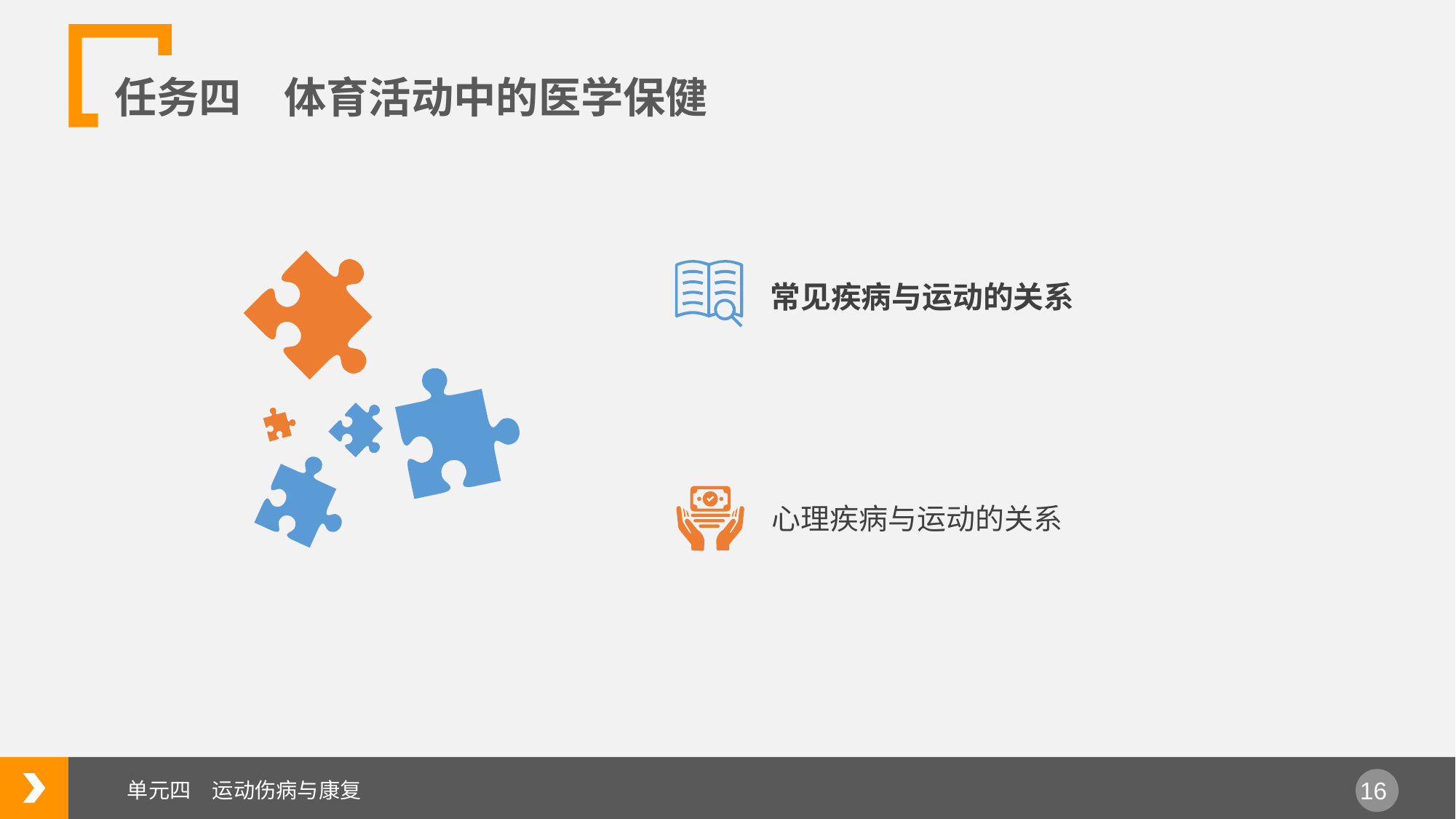

任务四　体育活动中的医学保健

常见疾病与运动的关系

心理疾病与运动的关系

单元四　运动伤病与康复